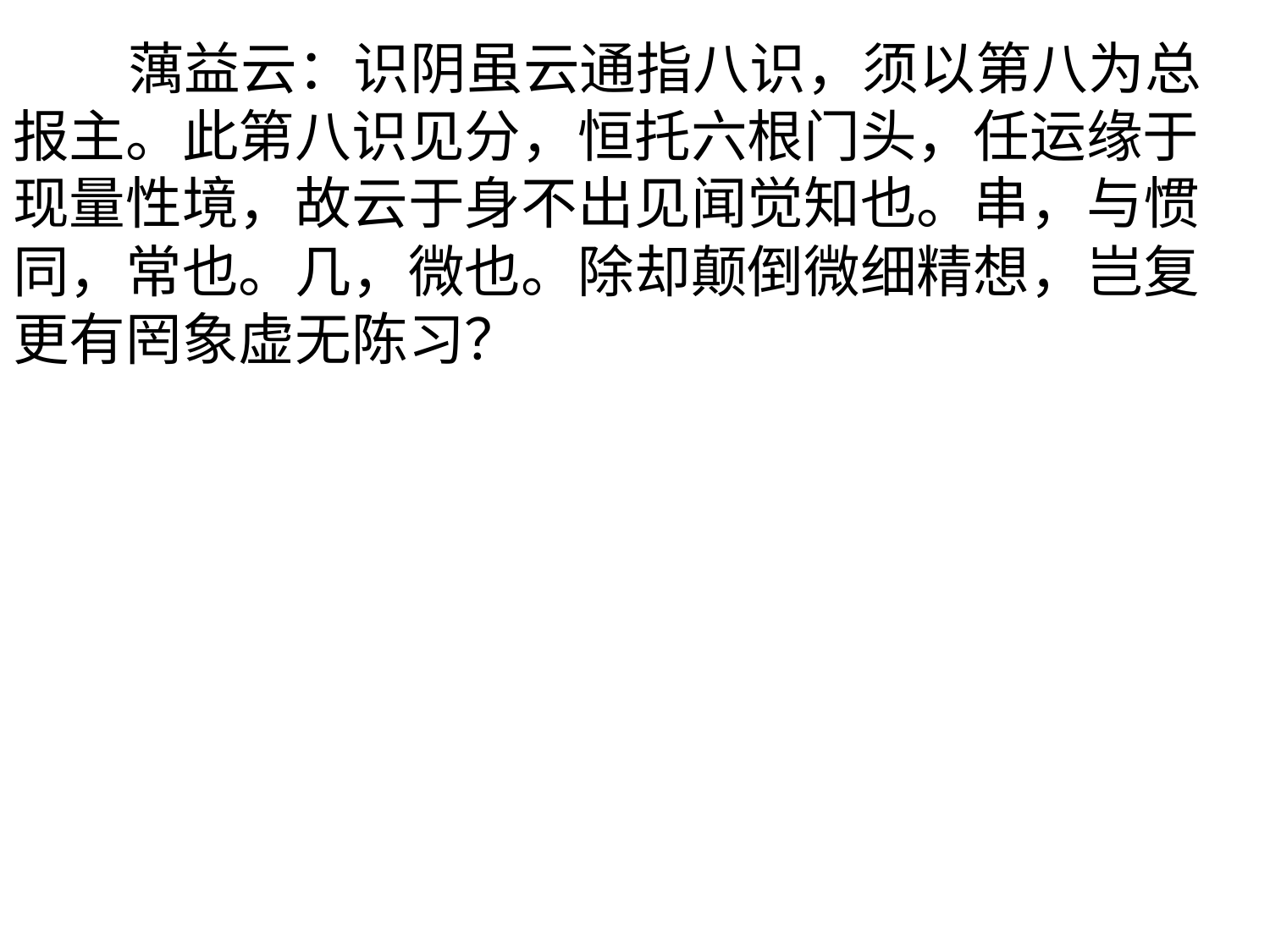

蕅益云：识阴虽云通指八识，须以第八为总报主。此第八识见分，恒托六根门头，任运缘于现量性境，故云于身不出见闻觉知也。串，与惯同，常也。几，微也。除却颠倒微细精想，岂复更有罔象虚无陈习？